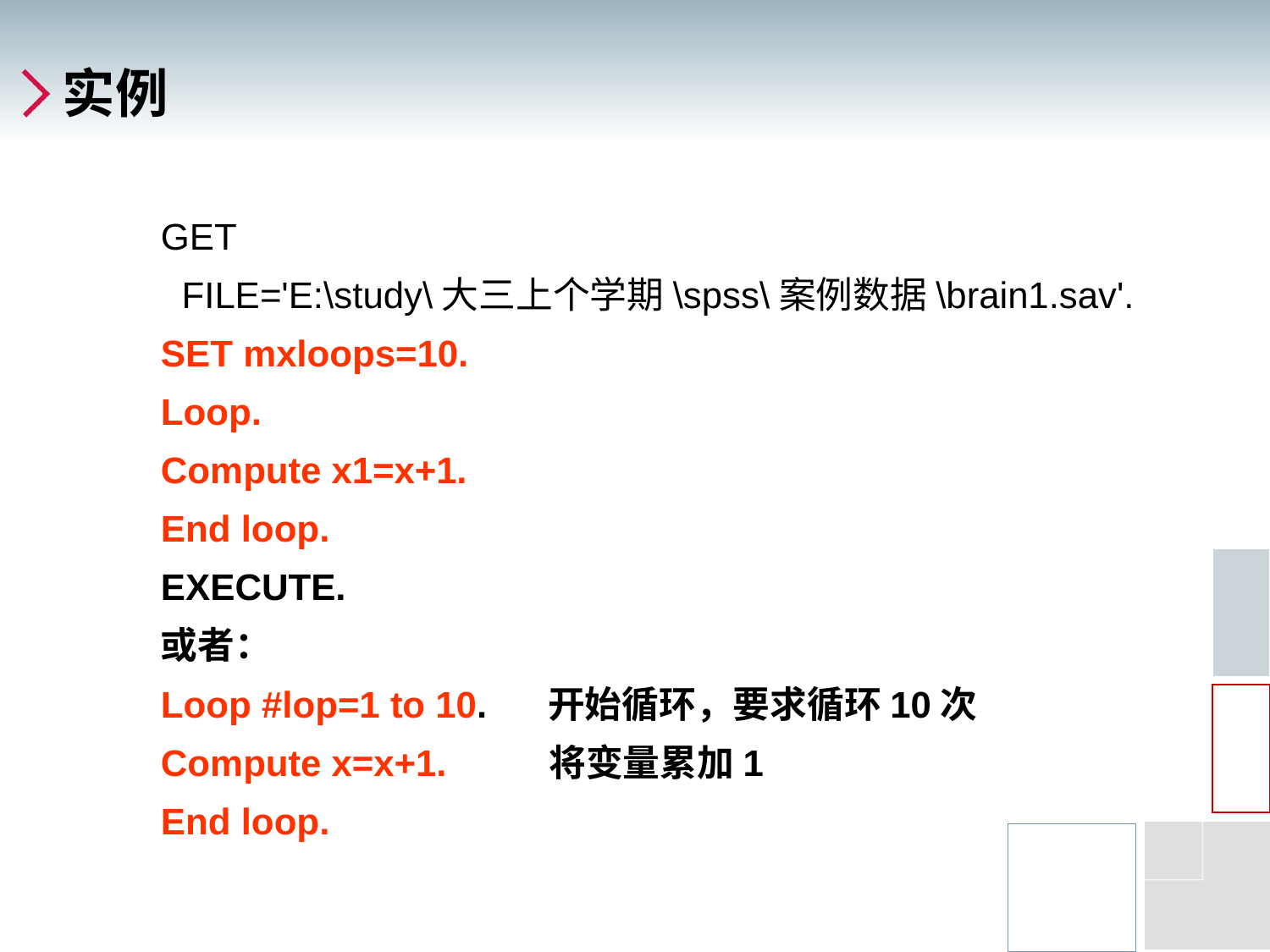

# 实例
GET
  FILE='E:\study\大三上个学期\spss\案例数据\brain1.sav'.
SET mxloops=10.
Loop.
Compute x1=x+1.
End loop.
EXECUTE.
或者：
Loop #lop=1 to 10.     开始循环，要求循环10次
Compute x=x+1.         将变量累加1
End loop.